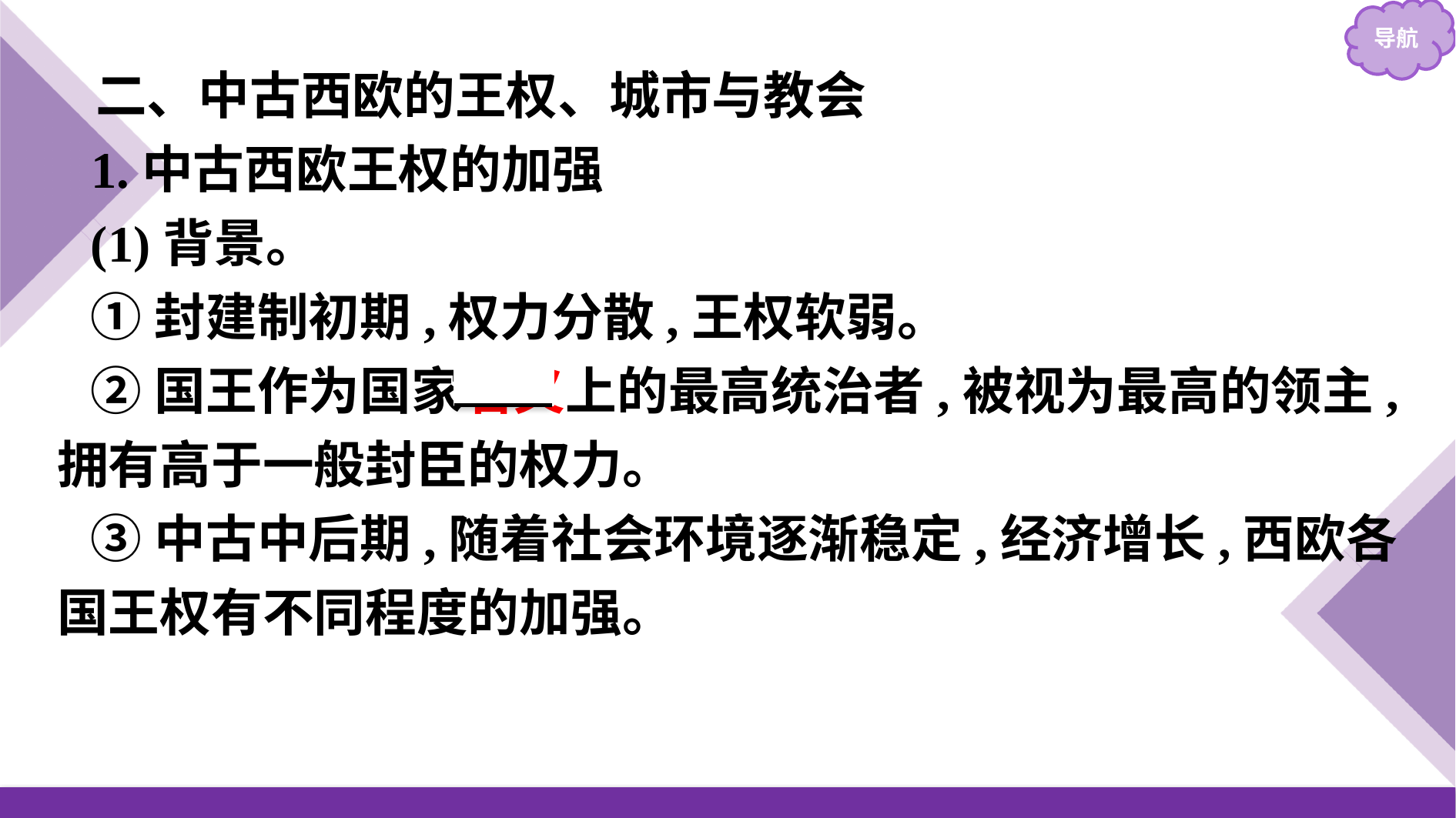

二、中古西欧的王权、城市与教会
1.中古西欧王权的加强
(1)背景。
①封建制初期,权力分散,王权软弱。
②国王作为国家名义上的最高统治者,被视为最高的领主,拥有高于一般封臣的权力。
③中古中后期,随着社会环境逐渐稳定,经济增长,西欧各国王权有不同程度的加强。